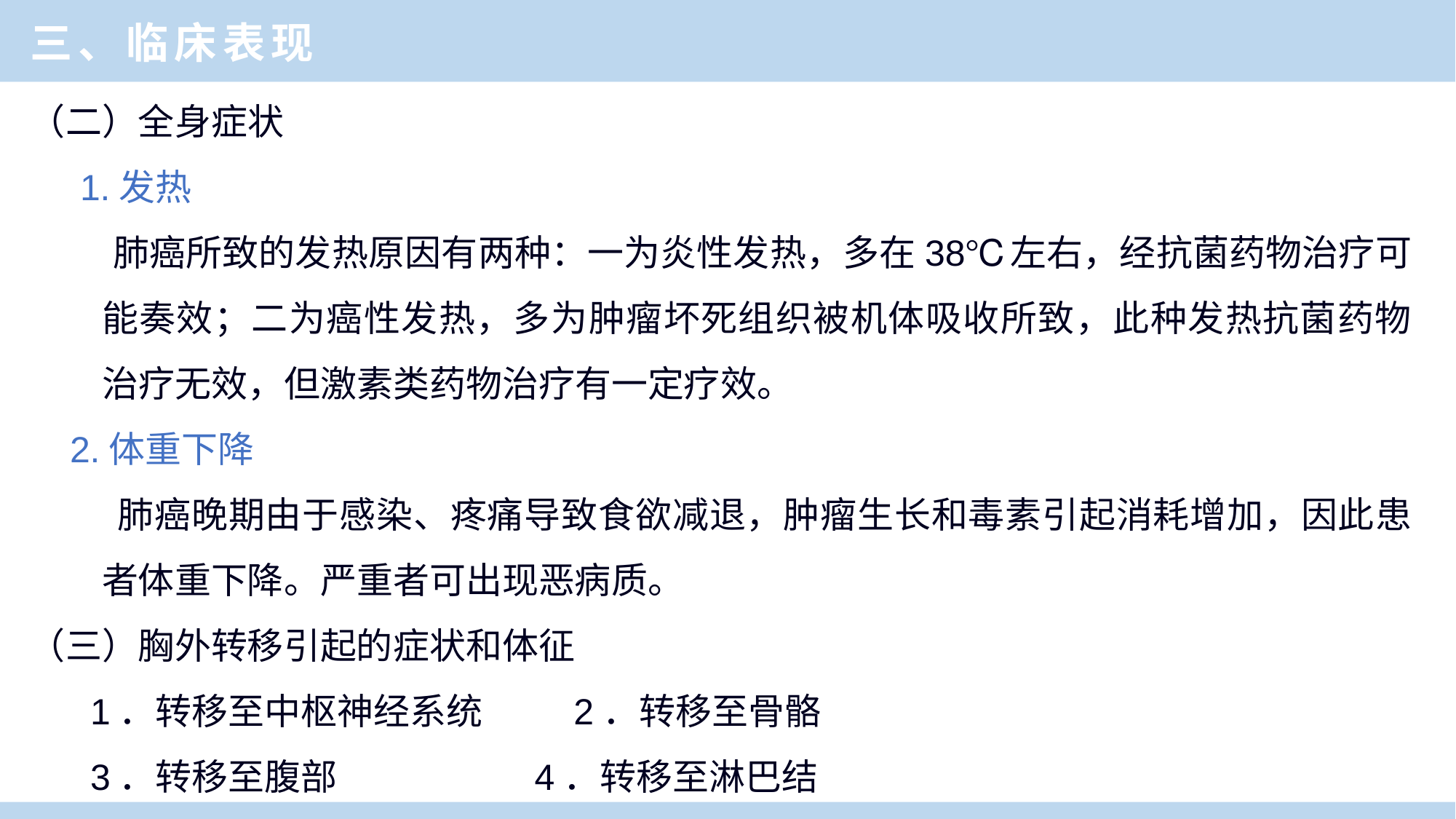

三、临床表现
（二）全身症状
     1.发热
         肺癌所致的发热原因有两种：一为炎性发热，多在38℃左右，经抗菌药物治疗可能奏效；二为癌性发热，多为肿瘤坏死组织被机体吸收所致，此种发热抗菌药物治疗无效，但激素类药物治疗有一定疗效。
    2.体重下降
         肺癌晚期由于感染、疼痛导致食欲减退，肿瘤生长和毒素引起消耗增加，因此患者体重下降。严重者可出现恶病质。
（三）胸外转移引起的症状和体征
      1．转移至中枢神经系统          2．转移至骨骼
      3．转移至腹部                       4．转移至淋巴结